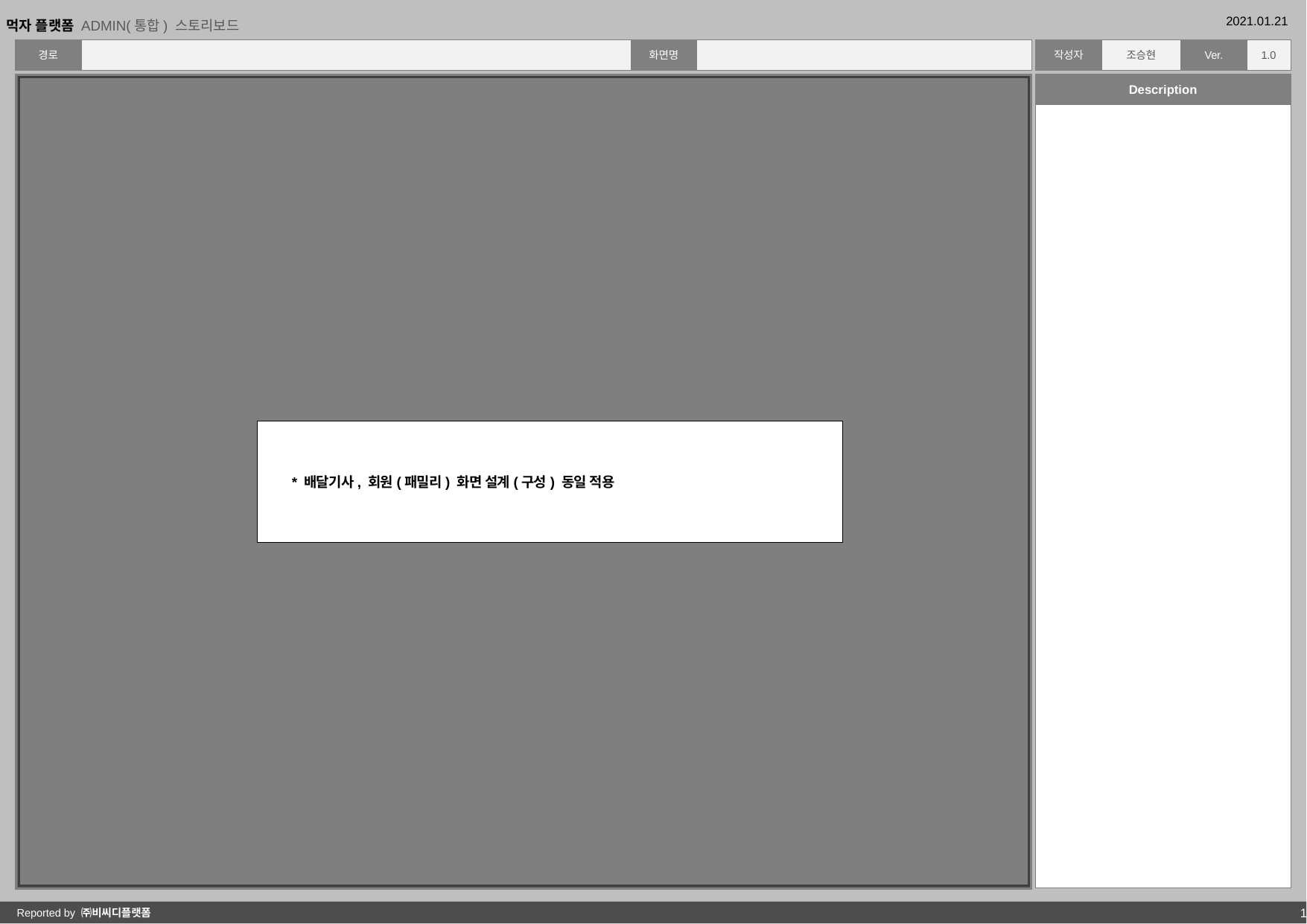

* 배달기사, 회원(패밀리) 화면 설계(구성) 동일 적용